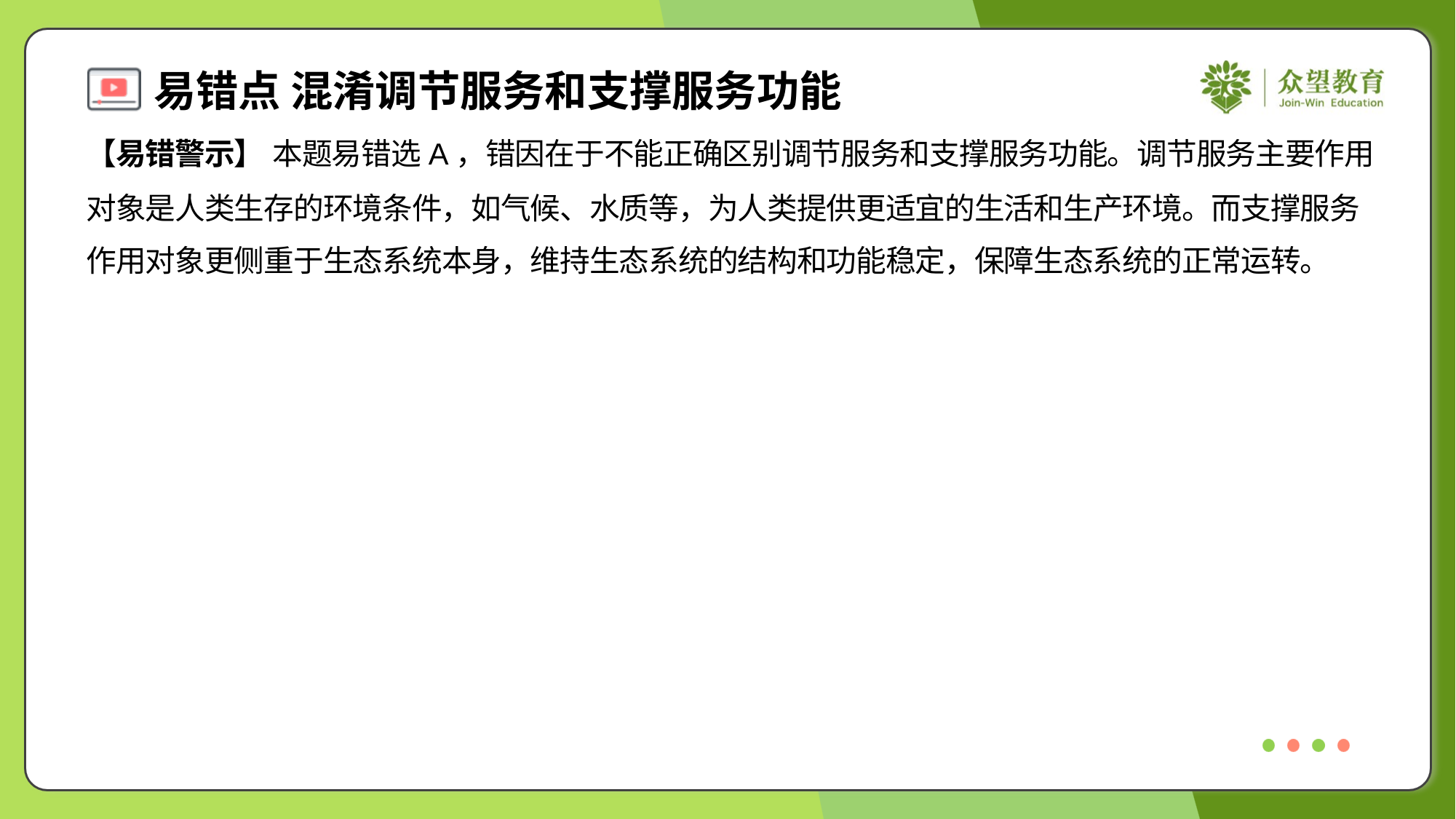

【易错警示】 本题易错选A，错因在于不能正确区别调节服务和支撑服务功能。调节服务主要作用
对象是人类生存的环境条件，如气候、水质等，为人类提供更适宜的生活和生产环境。而支撑服务
作用对象更侧重于生态系统本身，维持生态系统的结构和功能稳定，保障生态系统的正常运转。